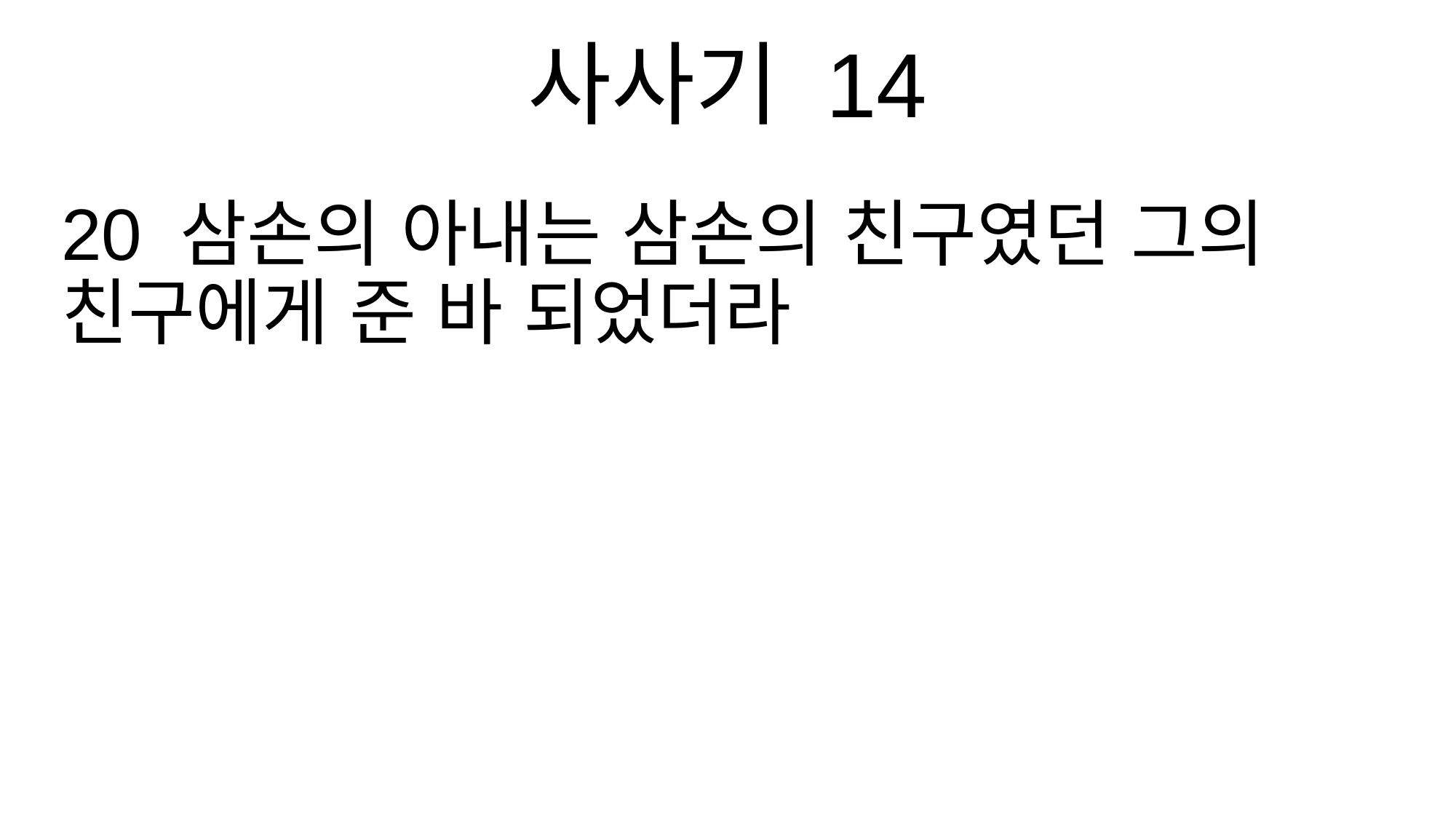

사사기 14
20 삼손의 아내는 삼손의 친구였던 그의 친구에게 준 바 되었더라